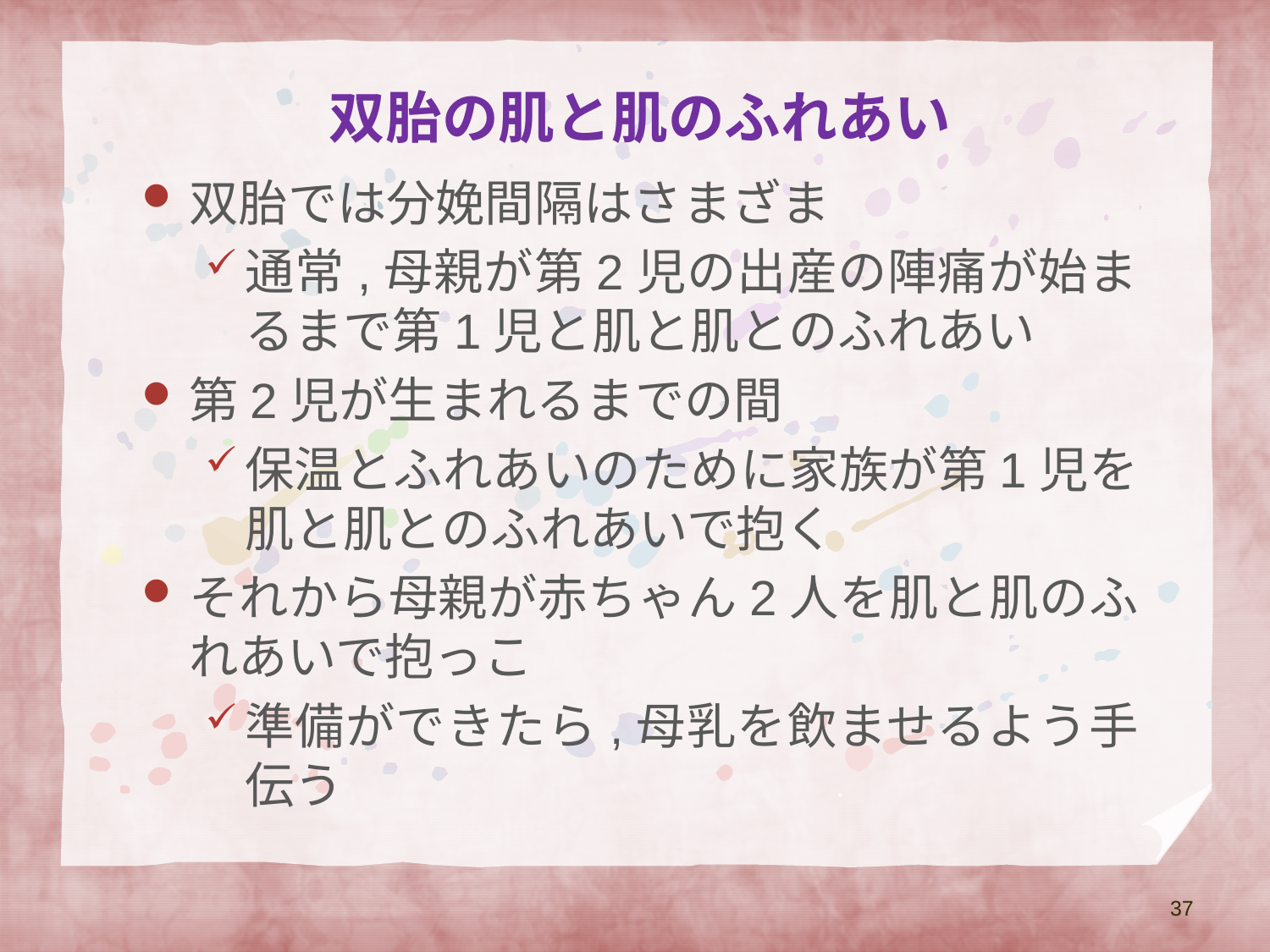

# 双胎の肌と肌のふれあい
双胎では分娩間隔はさまざま
通常,母親が第2児の出産の陣痛が始まるまで第1児と肌と肌とのふれあい
第2児が生まれるまでの間
保温とふれあいのために家族が第1児を肌と肌とのふれあいで抱く
それから母親が赤ちゃん2人を肌と肌のふれあいで抱っこ
準備ができたら,母乳を飲ませるよう手伝う

37